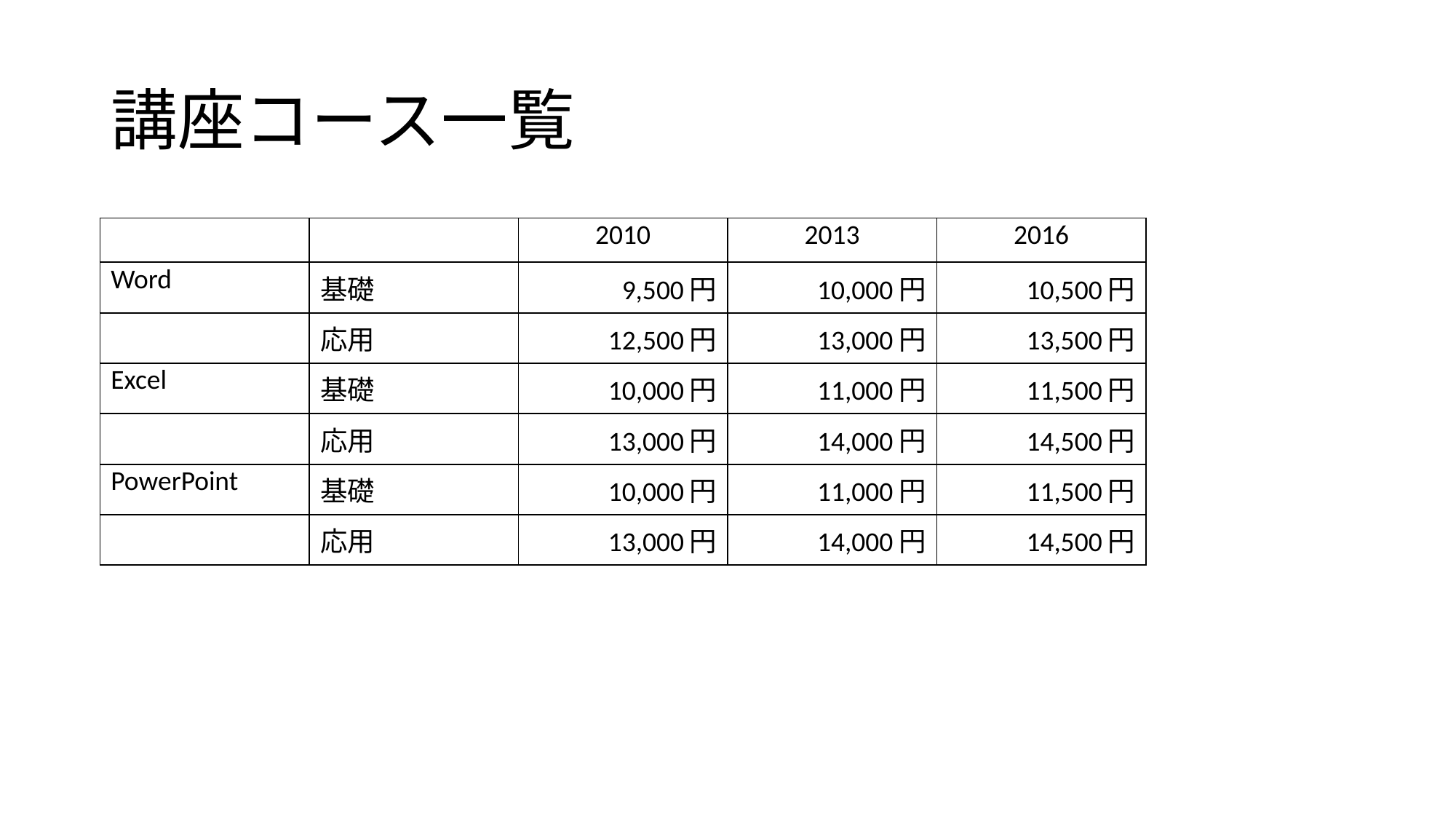

# 講座コース一覧
|  |  | 2010 | 2013 | 2016 |
| --- | --- | --- | --- | --- |
| Word | 基礎 | 9,500円 | 10,000円 | 10,500円 |
|  | 応用 | 12,500円 | 13,000円 | 13,500円 |
| Excel | 基礎 | 10,000円 | 11,000円 | 11,500円 |
|  | 応用 | 13,000円 | 14,000円 | 14,500円 |
| PowerPoint | 基礎 | 10,000円 | 11,000円 | 11,500円 |
|  | 応用 | 13,000円 | 14,000円 | 14,500円 |